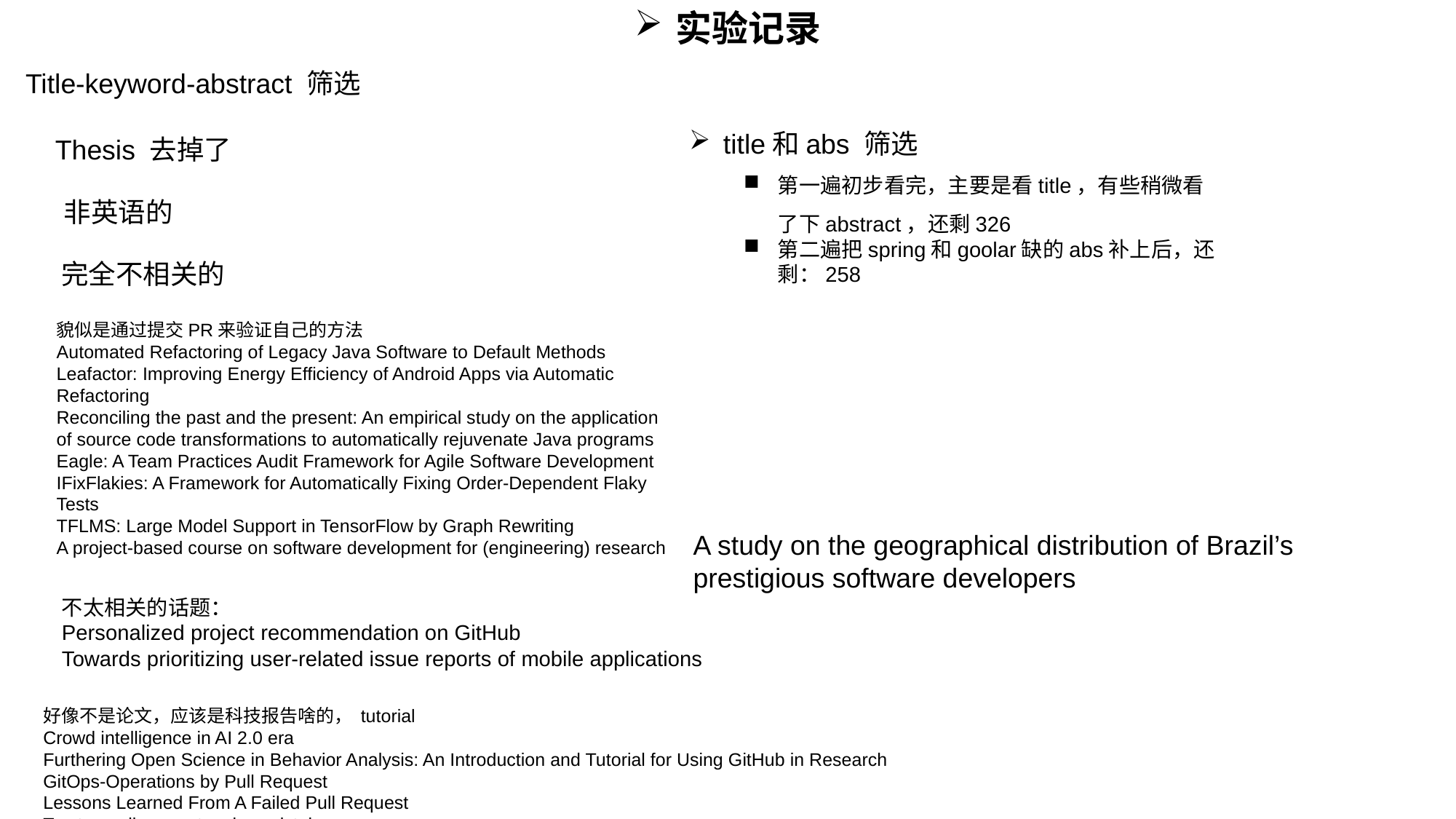

实验记录
Title-keyword-abstract 筛选
title和abs 筛选
第一遍初步看完，主要是看title，有些稍微看了下abstract，还剩326
第二遍把spring和goolar缺的abs补上后，还剩：258
Thesis 去掉了
非英语的
完全不相关的
貌似是通过提交PR来验证自己的方法
Automated Refactoring of Legacy Java Software to Default Methods
Leafactor: Improving Energy Efficiency of Android Apps via Automatic Refactoring
Reconciling the past and the present: An empirical study on the application of source code transformations to automatically rejuvenate Java programs
Eagle: A Team Practices Audit Framework for Agile Software Development
IFixFlakies: A Framework for Automatically Fixing Order-Dependent Flaky Tests
TFLMS: Large Model Support in TensorFlow by Graph Rewriting
A project-based course on software development for (engineering) research

A study on the geographical distribution of Brazil’s prestigious software developers
不太相关的话题：
Personalized project recommendation on GitHub
Towards prioritizing user-related issue reports of mobile applications

好像不是论文，应该是科技报告啥的， tutorial
Crowd intelligence in AI 2.0 era
Furthering Open Science in Behavior Analysis: An Introduction and Tutorial for Using GitHub in Research
GitOps-Operations by Pull Request
Lessons Learned From A Failed Pull Request
Top ten pull request review mistakes
Graphene Pull Request
Graphene Pull Request
Variability Management using Github fork-based development
What is a pull request  Johnson, Mark